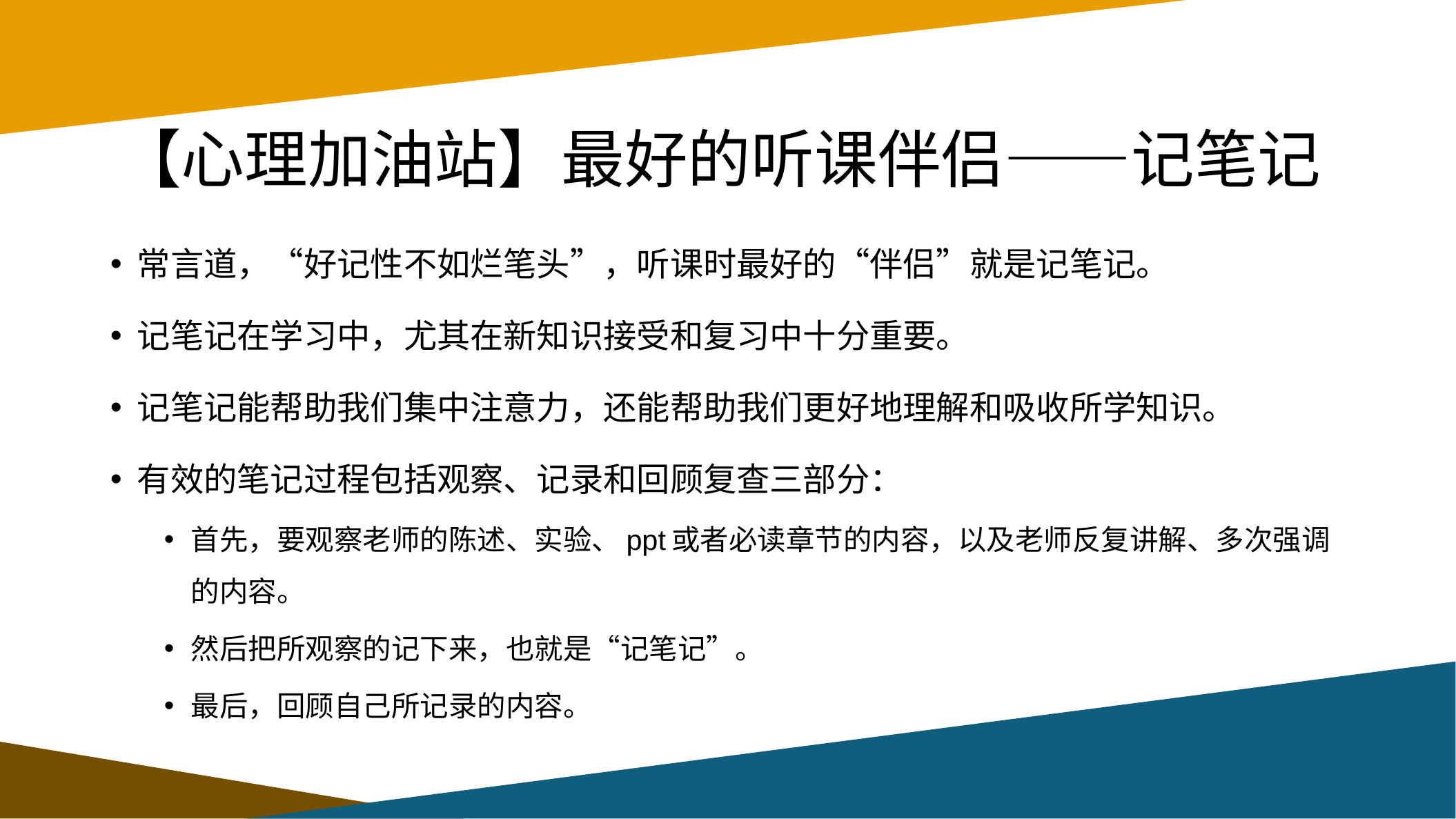

# 【心理加油站】最好的听课伴侣——记笔记
常言道，“好记性不如烂笔头”，听课时最好的“伴侣”就是记笔记。
记笔记在学习中，尤其在新知识接受和复习中十分重要。
记笔记能帮助我们集中注意力，还能帮助我们更好地理解和吸收所学知识。
有效的笔记过程包括观察、记录和回顾复查三部分：
首先，要观察老师的陈述、实验、ppt或者必读章节的内容，以及老师反复讲解、多次强调的内容。
然后把所观察的记下来，也就是“记笔记”。
最后，回顾自己所记录的内容。